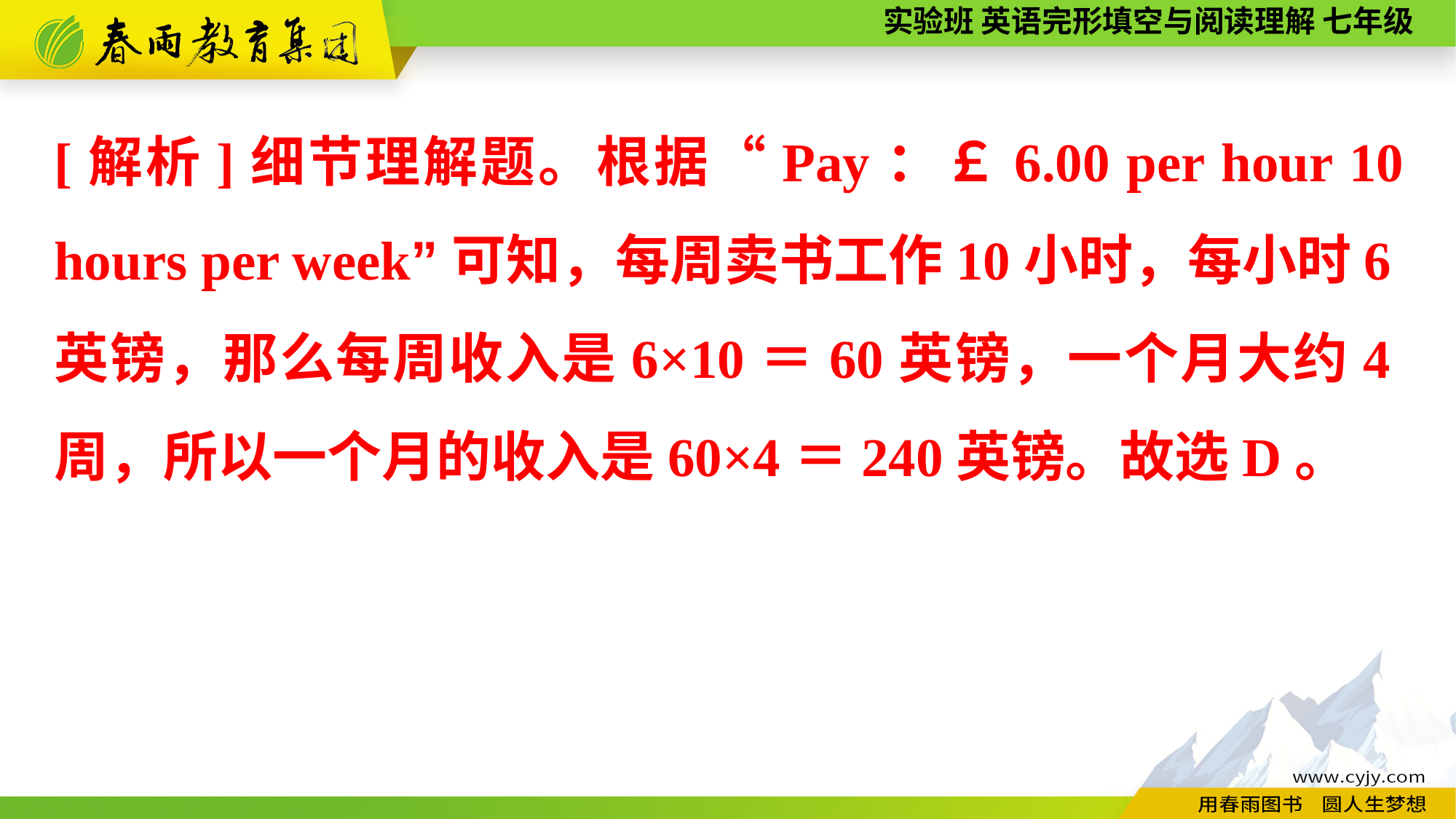

[解析]细节理解题。根据“Pay：￡6.00 per hour 10 hours per week”可知，每周卖书工作10小时，每小时6英镑，那么每周收入是6×10＝60英镑，一个月大约4周，所以一个月的收入是60×4＝240英镑。故选D。